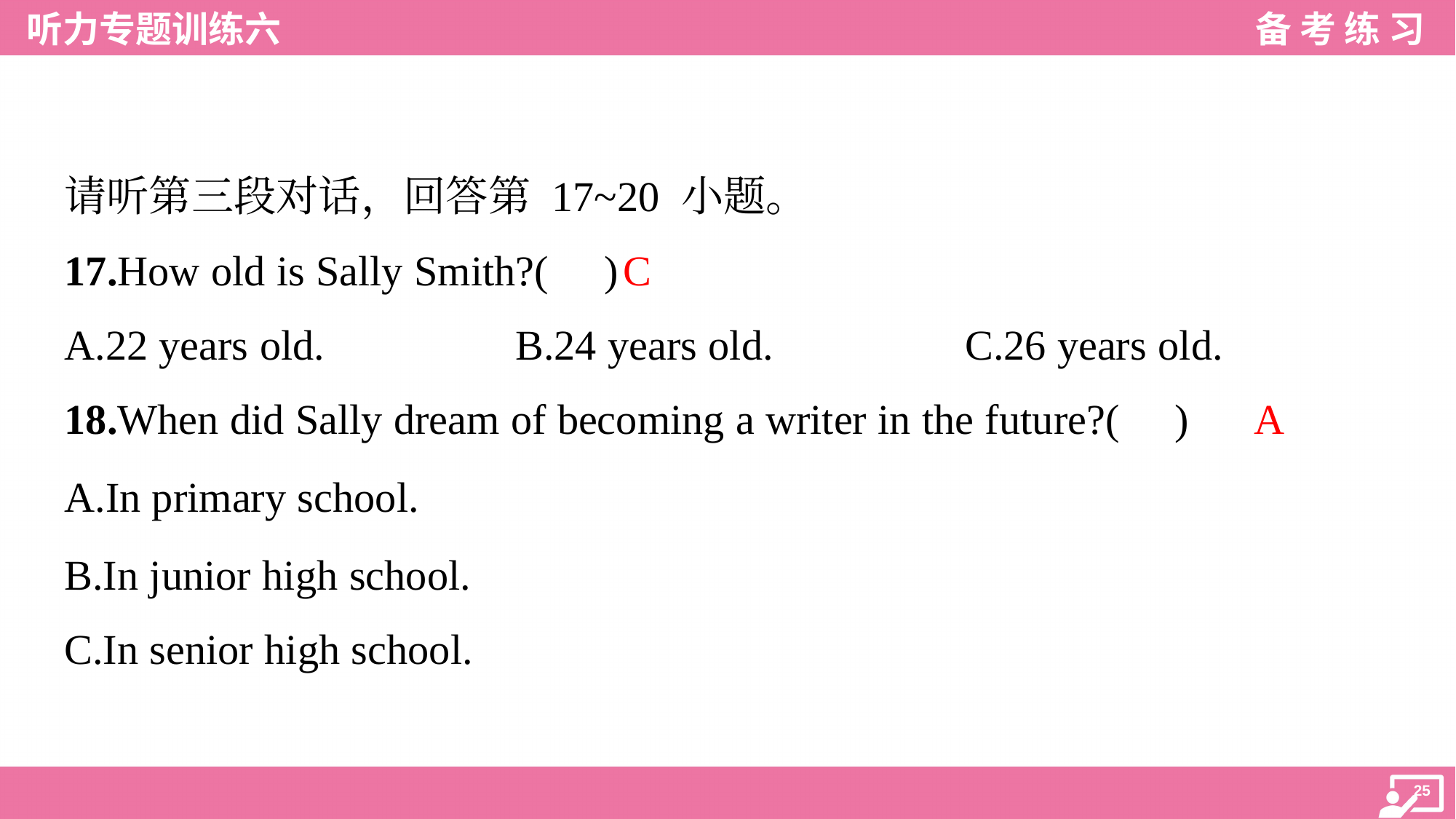

请听第三段对话，回答第 17~20 小题。
C
17.How old is Sally Smith?(     )
A.22 years old.	B.24 years old.	C.26 years old.
A
18.When did Sally dream of becoming a writer in the future?(     )
A.In primary school.
B.In junior high school.
C.In senior high school.